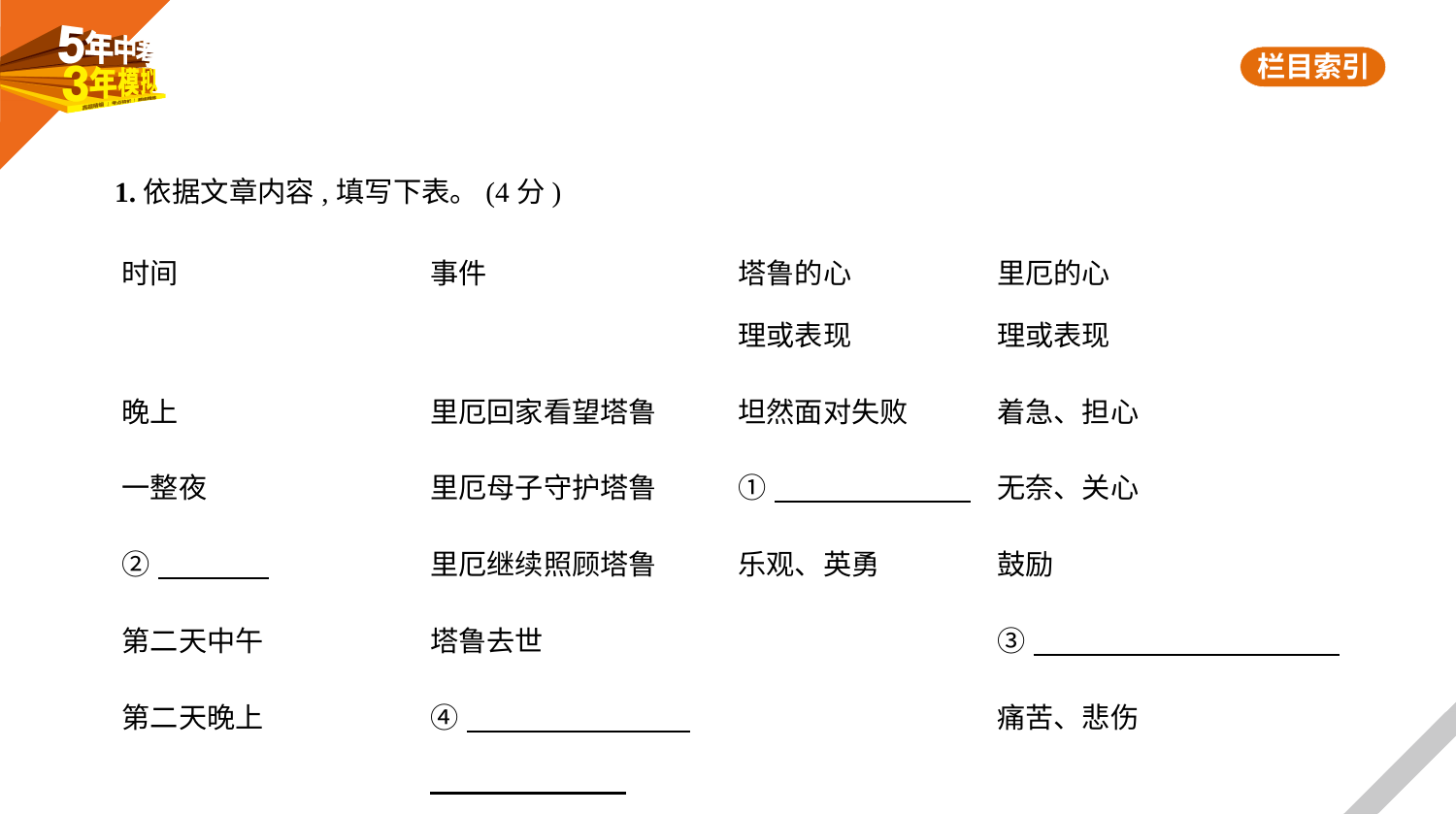

1.依据文章内容,填写下表。(4分)
| 时间 | 事件 | 塔鲁的心 理或表现 | 里厄的心 理或表现 |
| --- | --- | --- | --- |
| 晚上 | 里厄回家看望塔鲁 | 坦然面对失败 | 着急、担心 |
| 一整夜 | 里厄母子守护塔鲁 | ① | 无奈、关心 |
| ② | 里厄继续照顾塔鲁 | 乐观、英勇 | 鼓励 |
| 第二天中午 | 塔鲁去世 |  | ③ |
| 第二天晚上 | ④ |  | 痛苦、悲伤 |